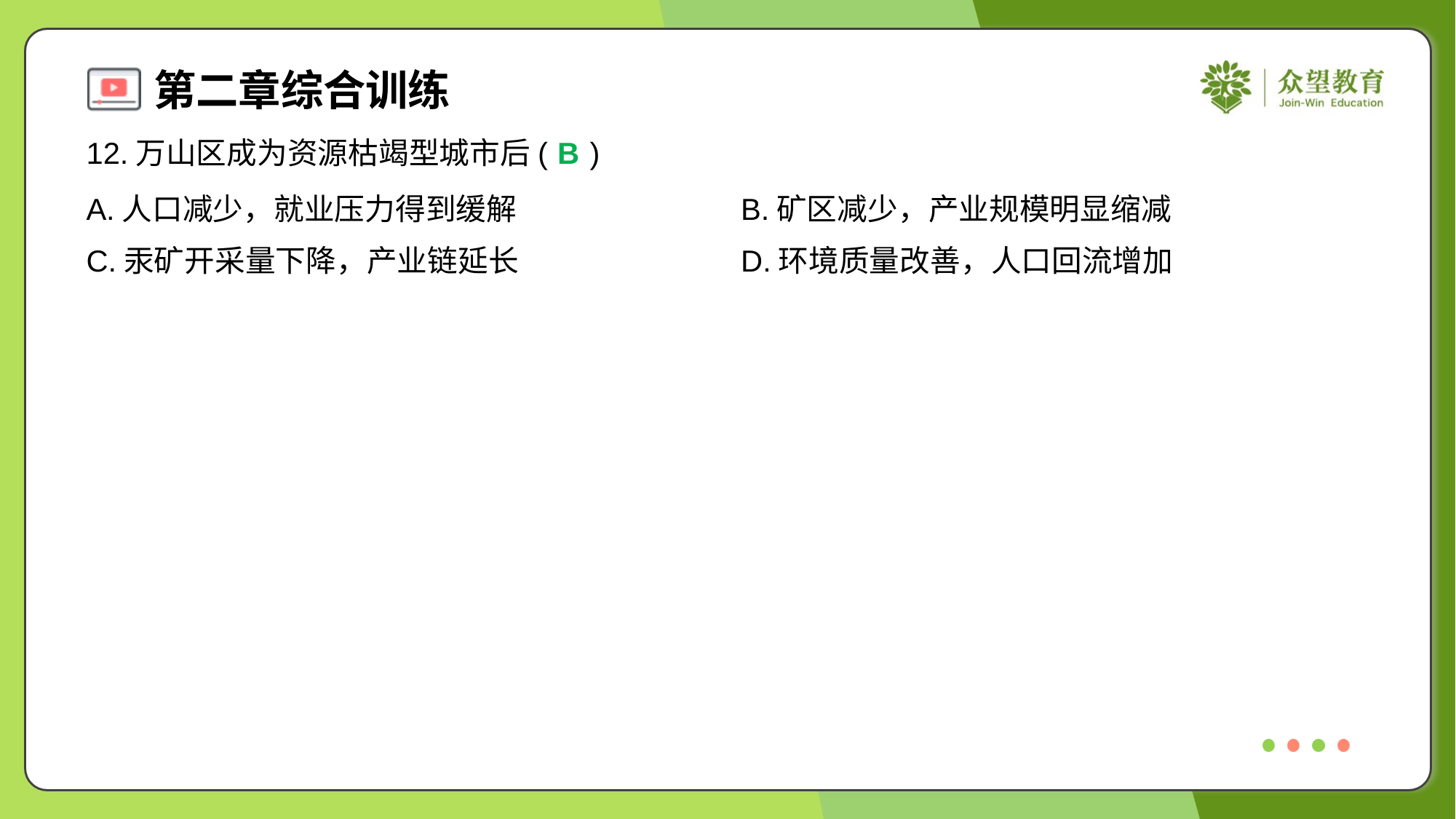

12.万山区成为资源枯竭型城市后(     )
B
A.人口减少，就业压力得到缓解	B.矿区减少，产业规模明显缩减
C.汞矿开采量下降，产业链延长	D.环境质量改善，人口回流增加